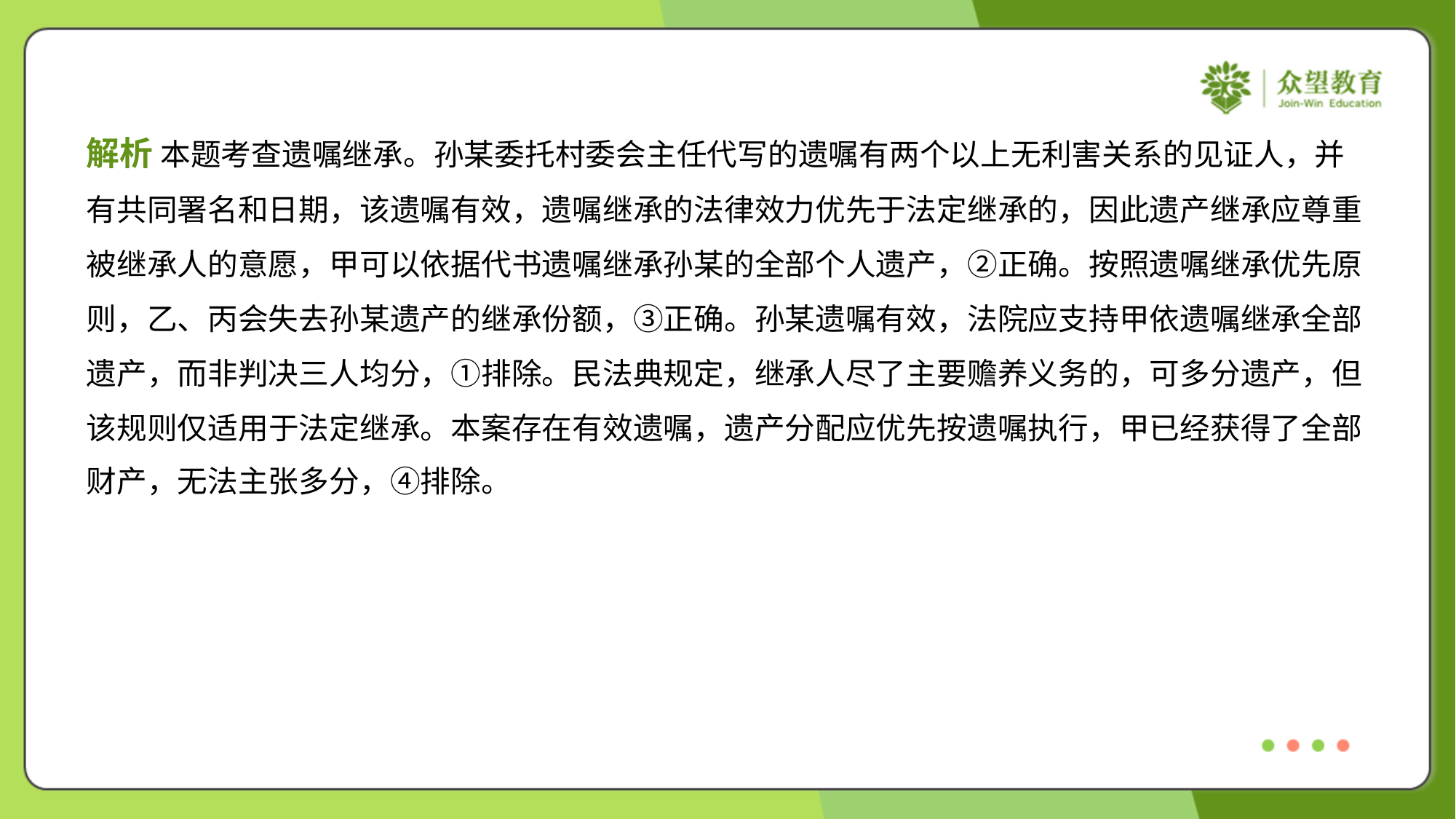

解析 本题考查遗嘱继承。孙某委托村委会主任代写的遗嘱有两个以上无利害关系的见证人，并
有共同署名和日期，该遗嘱有效，遗嘱继承的法律效力优先于法定继承的，因此遗产继承应尊重
被继承人的意愿，甲可以依据代书遗嘱继承孙某的全部个人遗产，②正确。按照遗嘱继承优先原
则，乙、丙会失去孙某遗产的继承份额，③正确。孙某遗嘱有效，法院应支持甲依遗嘱继承全部
遗产，而非判决三人均分，①排除。民法典规定，继承人尽了主要赡养义务的，可多分遗产，但
该规则仅适用于法定继承。本案存在有效遗嘱，遗产分配应优先按遗嘱执行，甲已经获得了全部
财产，无法主张多分，④排除。